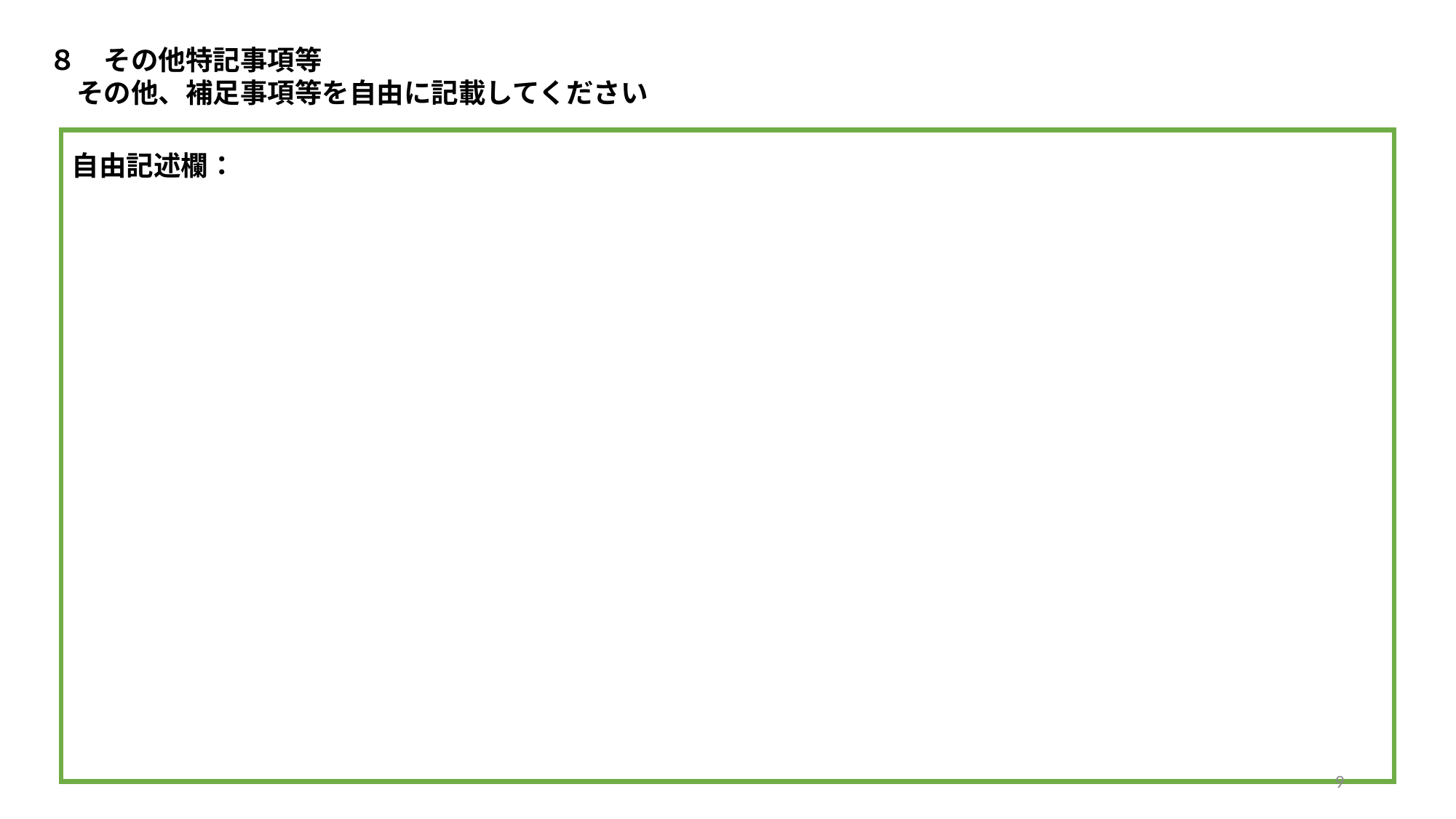

８　その他特記事項等
　その他、補足事項等を自由に記載してください

自由記述欄：
9